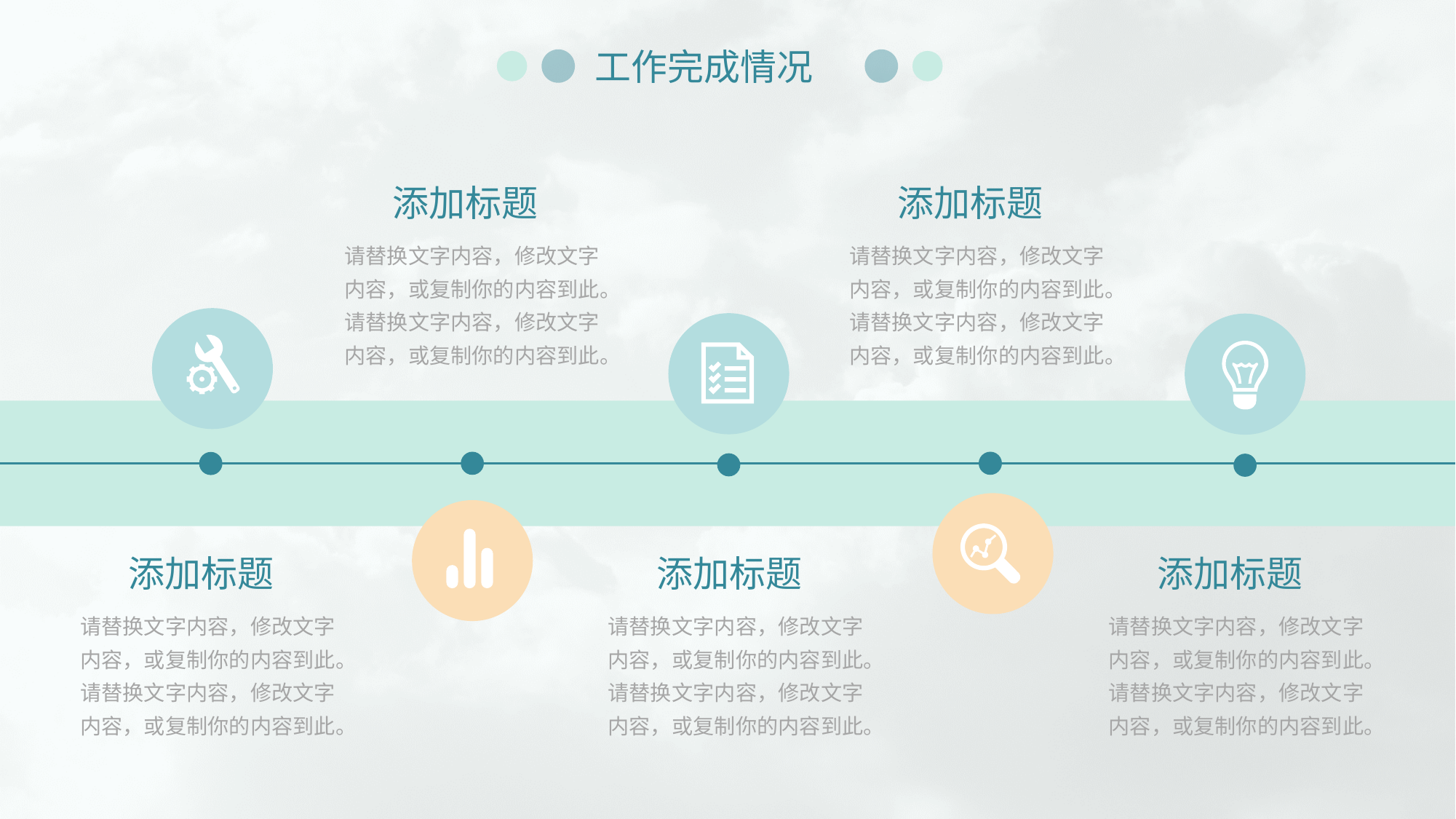

工作完成情况

添加标题
请替换文字内容，修改文字内容，或复制你的内容到此。请替换文字内容，修改文字内容，或复制你的内容到此。
添加标题
请替换文字内容，修改文字内容，或复制你的内容到此。请替换文字内容，修改文字内容，或复制你的内容到此。

添加标题
请替换文字内容，修改文字内容，或复制你的内容到此。请替换文字内容，修改文字内容，或复制你的内容到此。
添加标题
请替换文字内容，修改文字内容，或复制你的内容到此。请替换文字内容，修改文字内容，或复制你的内容到此。
添加标题
请替换文字内容，修改文字内容，或复制你的内容到此。请替换文字内容，修改文字内容，或复制你的内容到此。